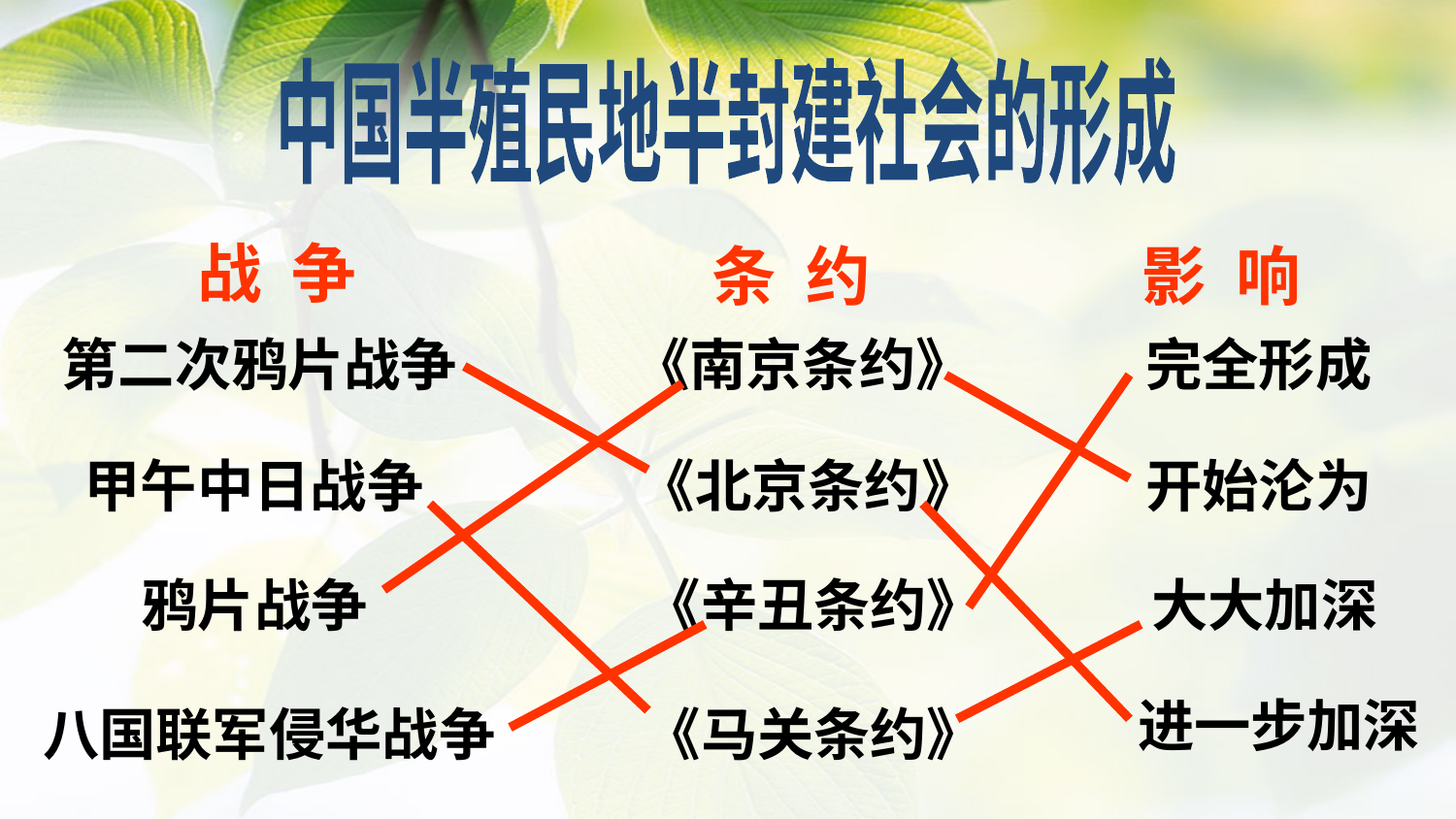

中国半殖民地半封建社会的形成
战  争
条  约
影  响
第二次鸦片战争
《南京条约》
完全形成

甲午中日战争
《北京条约》
开始沦为

鸦片战争
《辛丑条约》
大大加深

进一步加深
八国联军侵华战争
《马关条约》